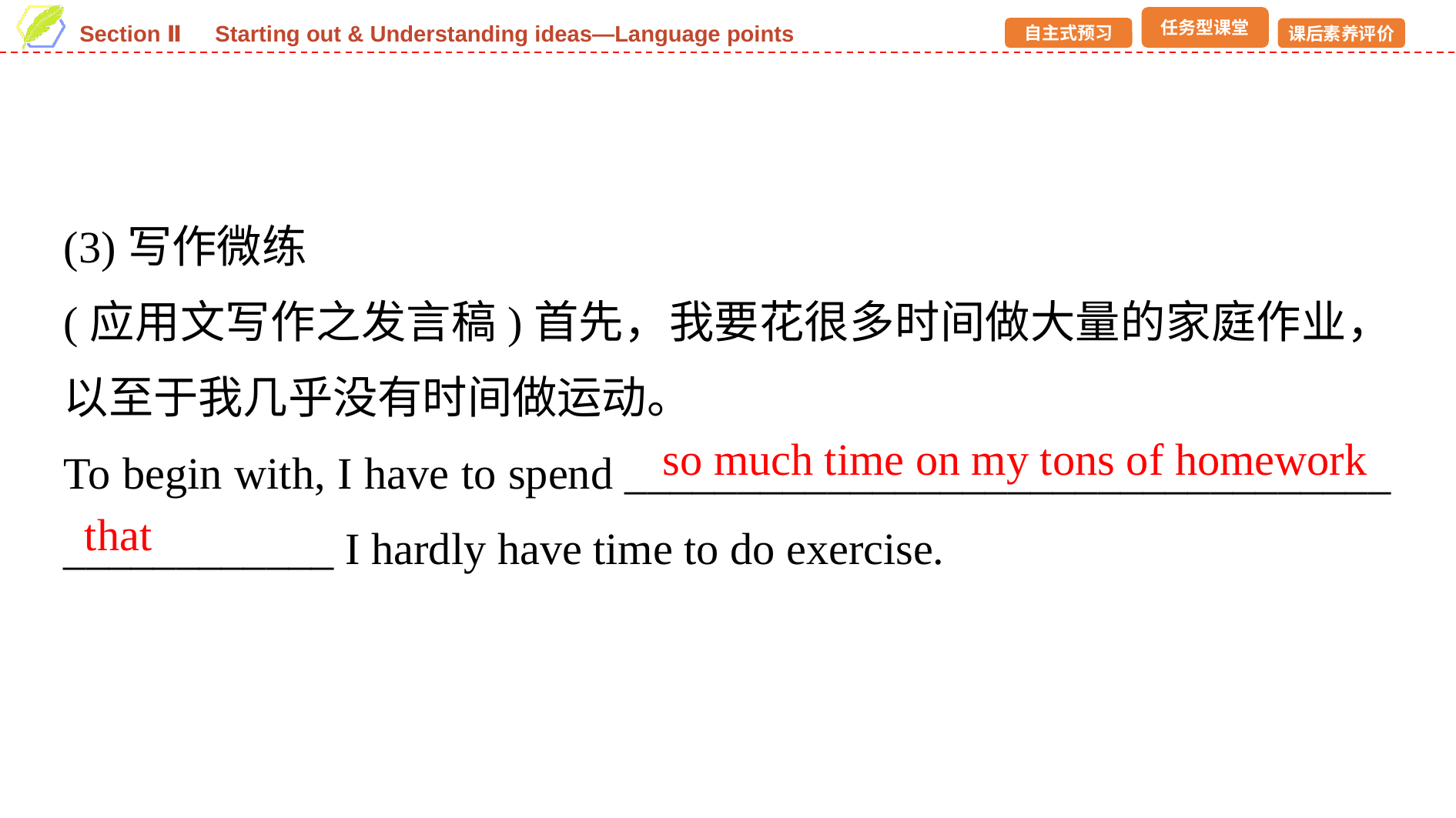

(3)写作微练
(应用文写作之发言稿)首先，我要花很多时间做大量的家庭作业，以至于我几乎没有时间做运动。
To begin with, I have to spend __________________________________ ____________ I hardly have time to do exercise.
so much time on my tons of homework
that